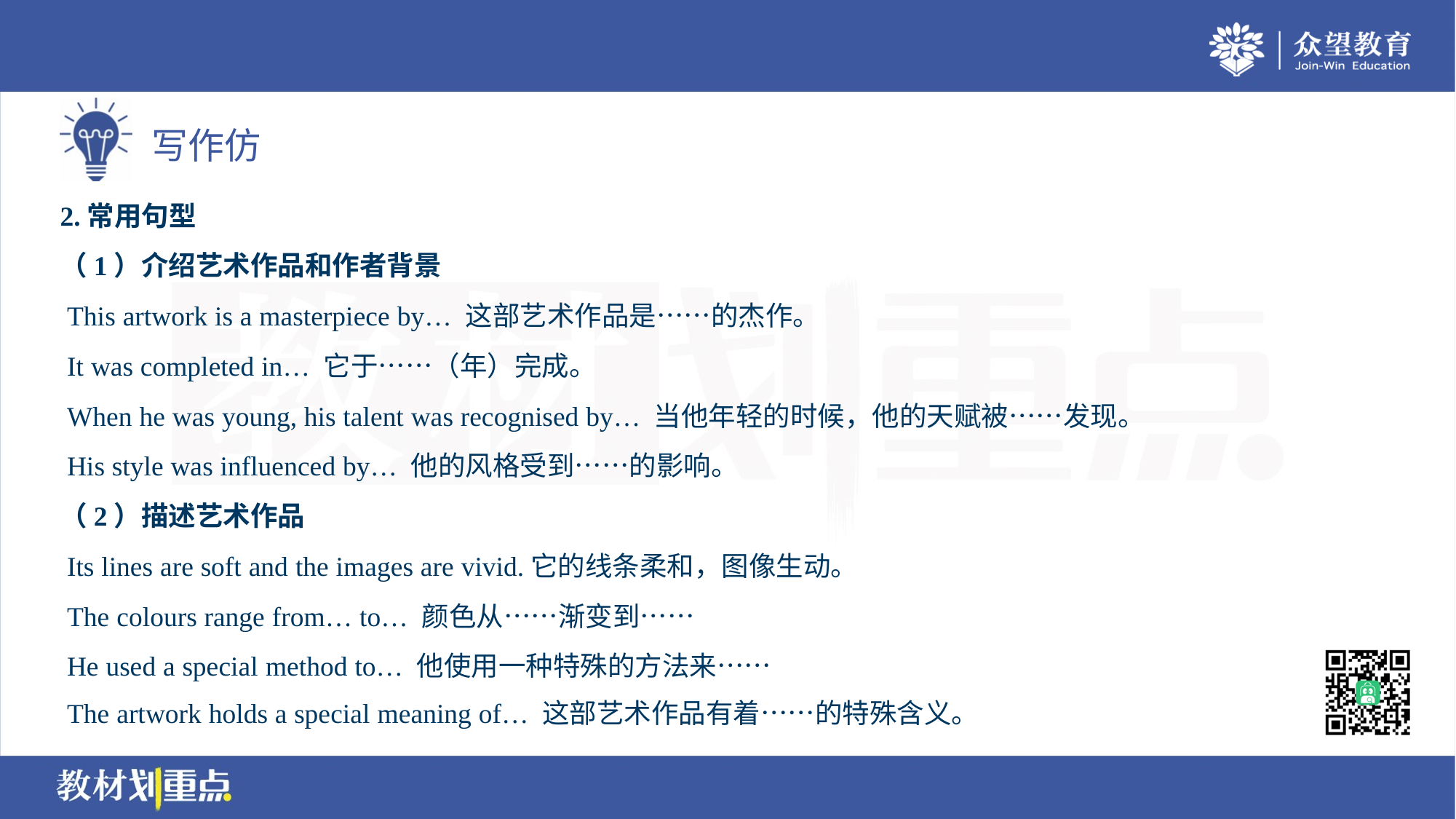

2.常用句型
（1）介绍艺术作品和作者背景
 This artwork is a masterpiece by… 这部艺术作品是……的杰作。
 It was completed in… 它于……（年）完成。
 When he was young, his talent was recognised by… 当他年轻的时候，他的天赋被……发现。
 His style was influenced by… 他的风格受到……的影响。
（2）描述艺术作品
 Its lines are soft and the images are vivid.它的线条柔和，图像生动。
 The colours range from… to… 颜色从……渐变到……
 He used a special method to… 他使用一种特殊的方法来……
 The artwork holds a special meaning of… 这部艺术作品有着……的特殊含义。